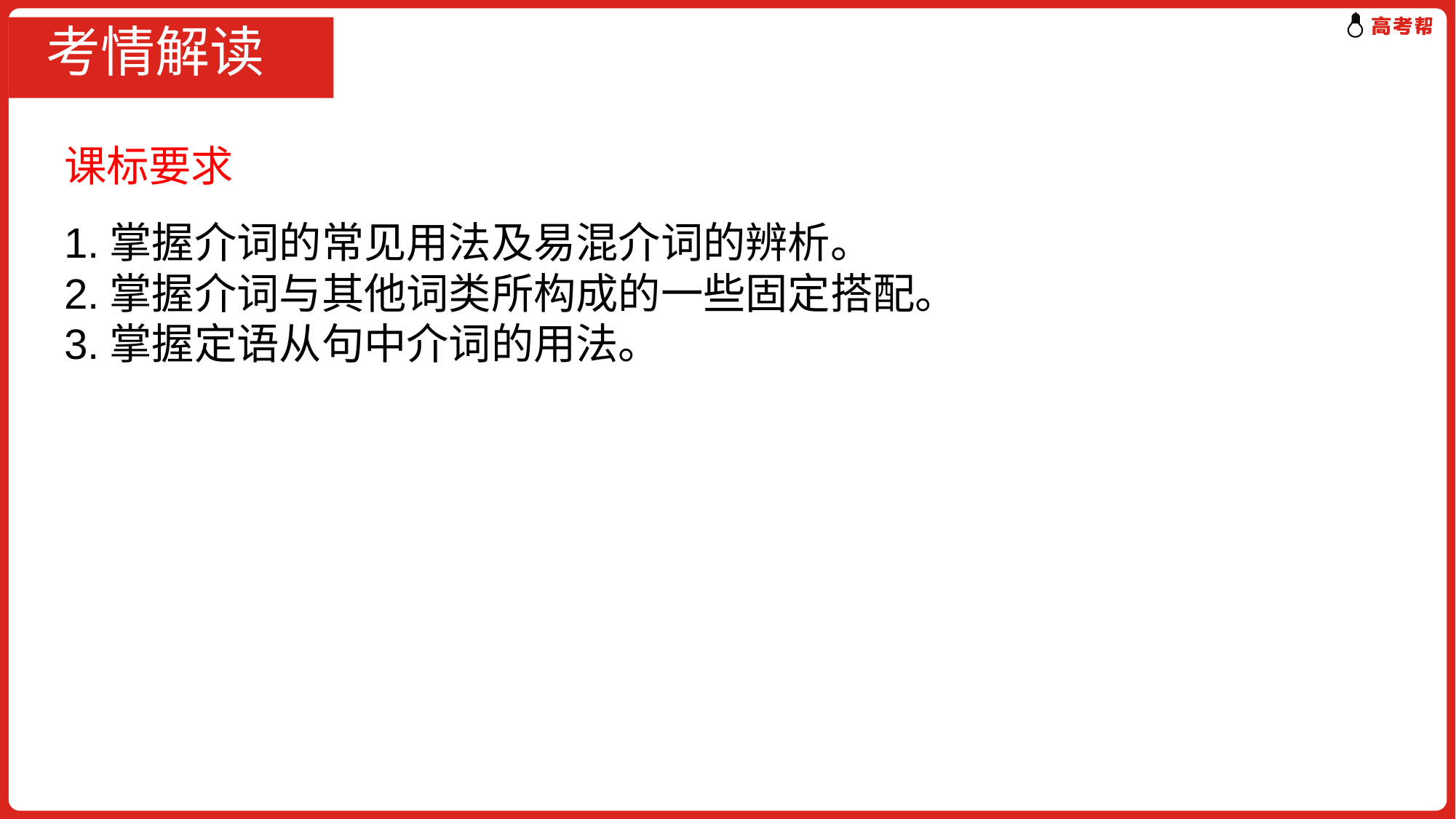

# 考情解读
课标要求
1.掌握介词的常见用法及易混介词的辨析。
2.掌握介词与其他词类所构成的一些固定搭配。
3.掌握定语从句中介词的用法。